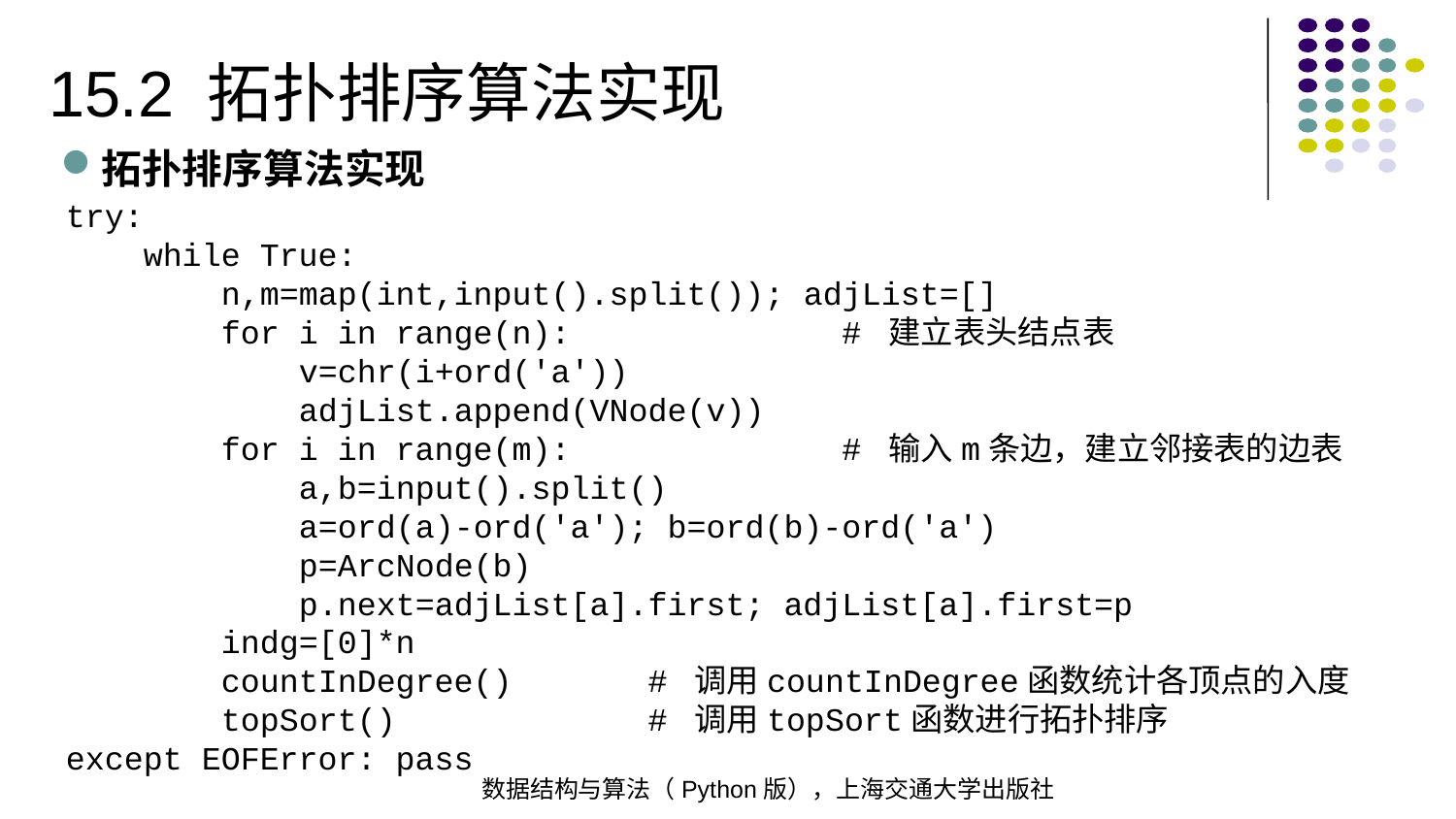

15.2 拓扑排序算法实现
拓扑排序算法实现
try:
    while True:
        n,m=map(int,input().split()); adjList=[]
        for i in range(n):              # 建立表头结点表
            v=chr(i+ord('a'))
            adjList.append(VNode(v))
        for i in range(m):              # 输入m条边，建立邻接表的边表
            a,b=input().split()
            a=ord(a)-ord('a'); b=ord(b)-ord('a')
            p=ArcNode(b)
            p.next=adjList[a].first; adjList[a].first=p
        indg=[0]*n
        countInDegree()       # 调用countInDegree函数统计各顶点的入度
        topSort()             # 调用topSort函数进行拓扑排序
except EOFError: pass